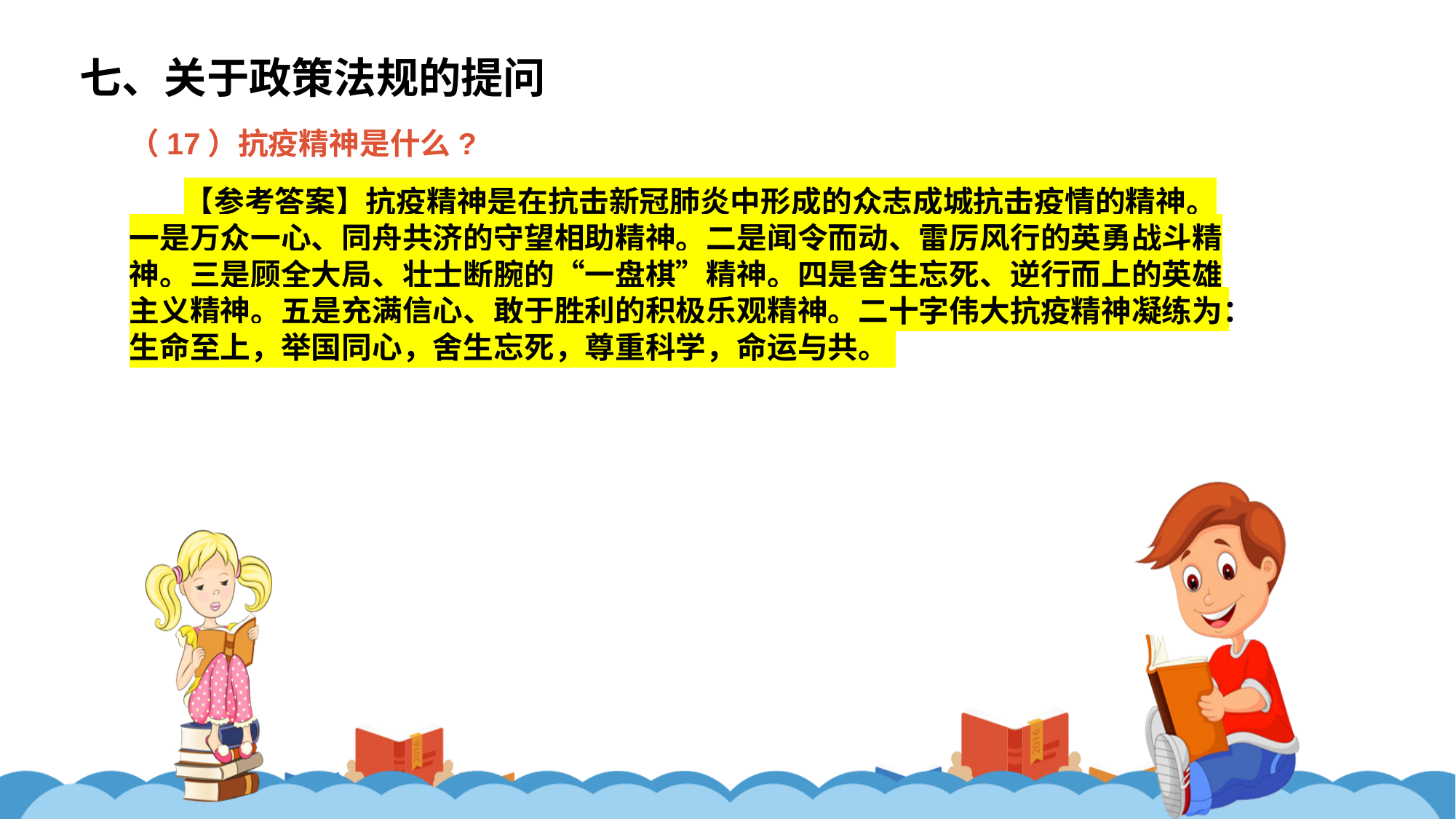

七、关于政策法规的提问
（17）抗疫精神是什么?
【参考答案】抗疫精神是在抗击新冠肺炎中形成的众志成城抗击疫情的精神。一是万众一心、同舟共济的守望相助精神。二是闻令而动、雷厉风行的英勇战斗精神。三是顾全大局、壮士断腕的“一盘棋”精神。四是舍生忘死、逆行而上的英雄主义精神。五是充满信心、敢于胜利的积极乐观精神。二十字伟大抗疫精神凝练为：生命至上，举国同心，舍生忘死，尊重科学，命运与共。